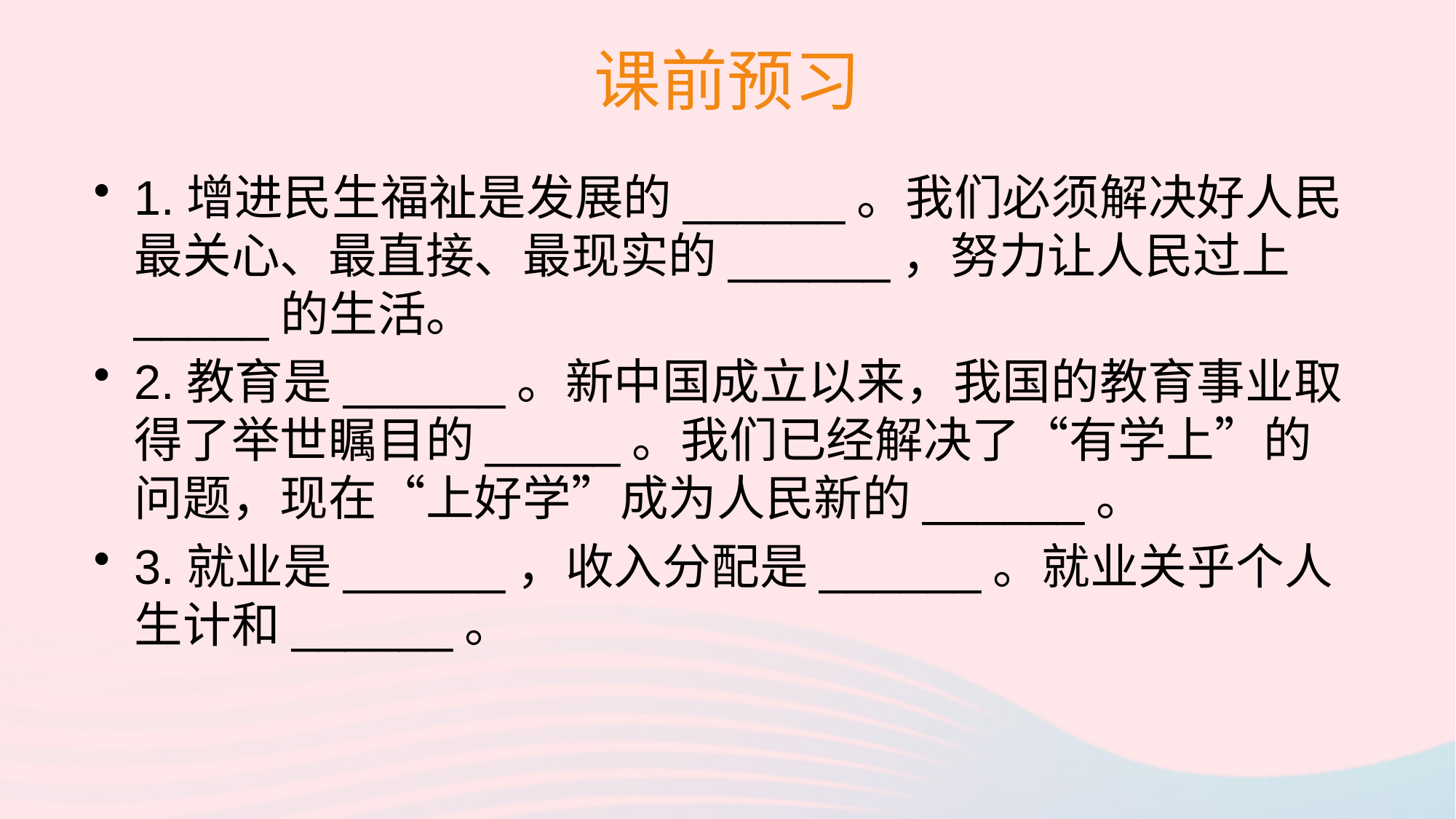

# 课前预习
1.增进民生福祉是发展的______。我们必须解决好人民最关心、最直接、最现实的______，努力让人民过上_____的生活。
2.教育是______。新中国成立以来，我国的教育事业取得了举世瞩目的_____。我们已经解决了“有学上”的问题，现在“上好学”成为人民新的______。
3.就业是______，收入分配是______。就业关乎个人生计和______。